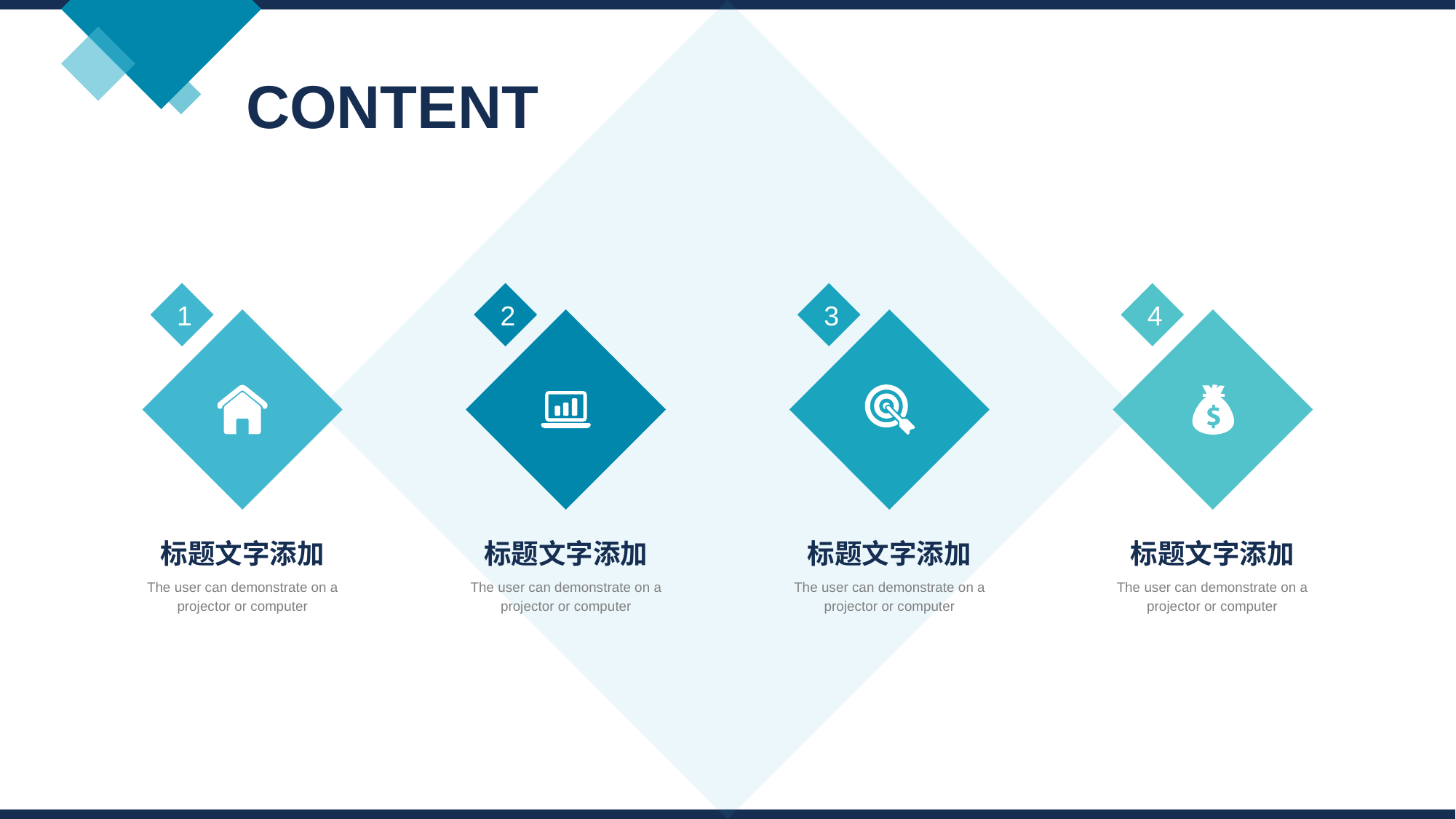

CONTENT
1
2
3
4

标题文字添加
The user can demonstrate on a projector or computer
标题文字添加
The user can demonstrate on a projector or computer
标题文字添加
The user can demonstrate on a projector or computer
标题文字添加
The user can demonstrate on a projector or computer